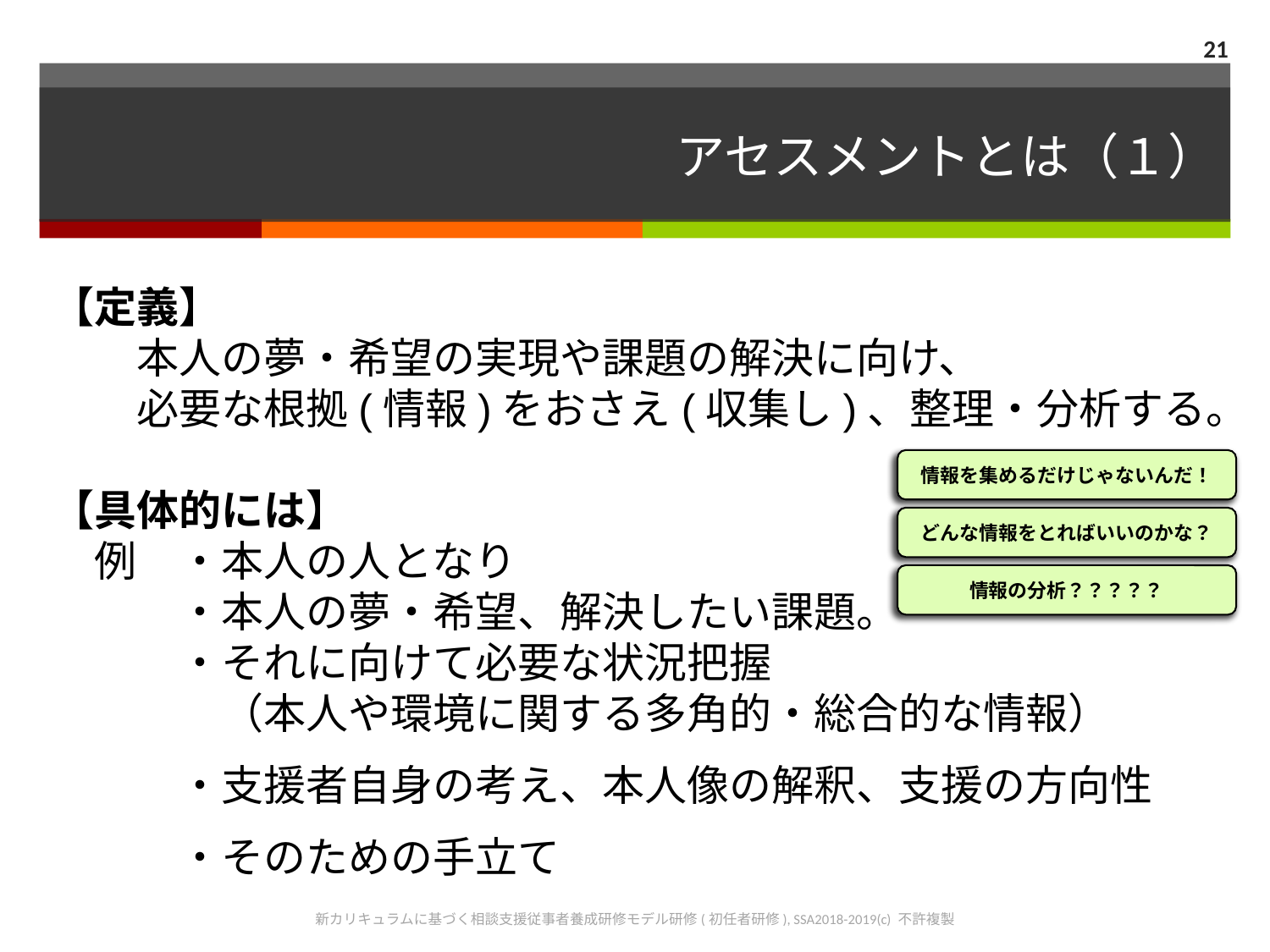

21
# アセスメントとは（１）
【定義】
　　本人の夢・希望の実現や課題の解決に向け、
　　必要な根拠(情報)をおさえ(収集し)、整理・分析する。

【具体的には】
　例　・本人の人となり
　　　・本人の夢・希望、解決したい課題。
　　　・それに向けて必要な状況把握
　　　　（本人や環境に関する多角的・総合的な情報）

　　　・支援者自身の考え、本人像の解釈、支援の方向性

　　　・そのための手立て
情報を集めるだけじゃないんだ！
どんな情報をとればいいのかな？
情報の分析？？？？？
新カリキュラムに基づく相談支援従事者養成研修モデル研修(初任者研修), SSA2018-2019(c) 不許複製